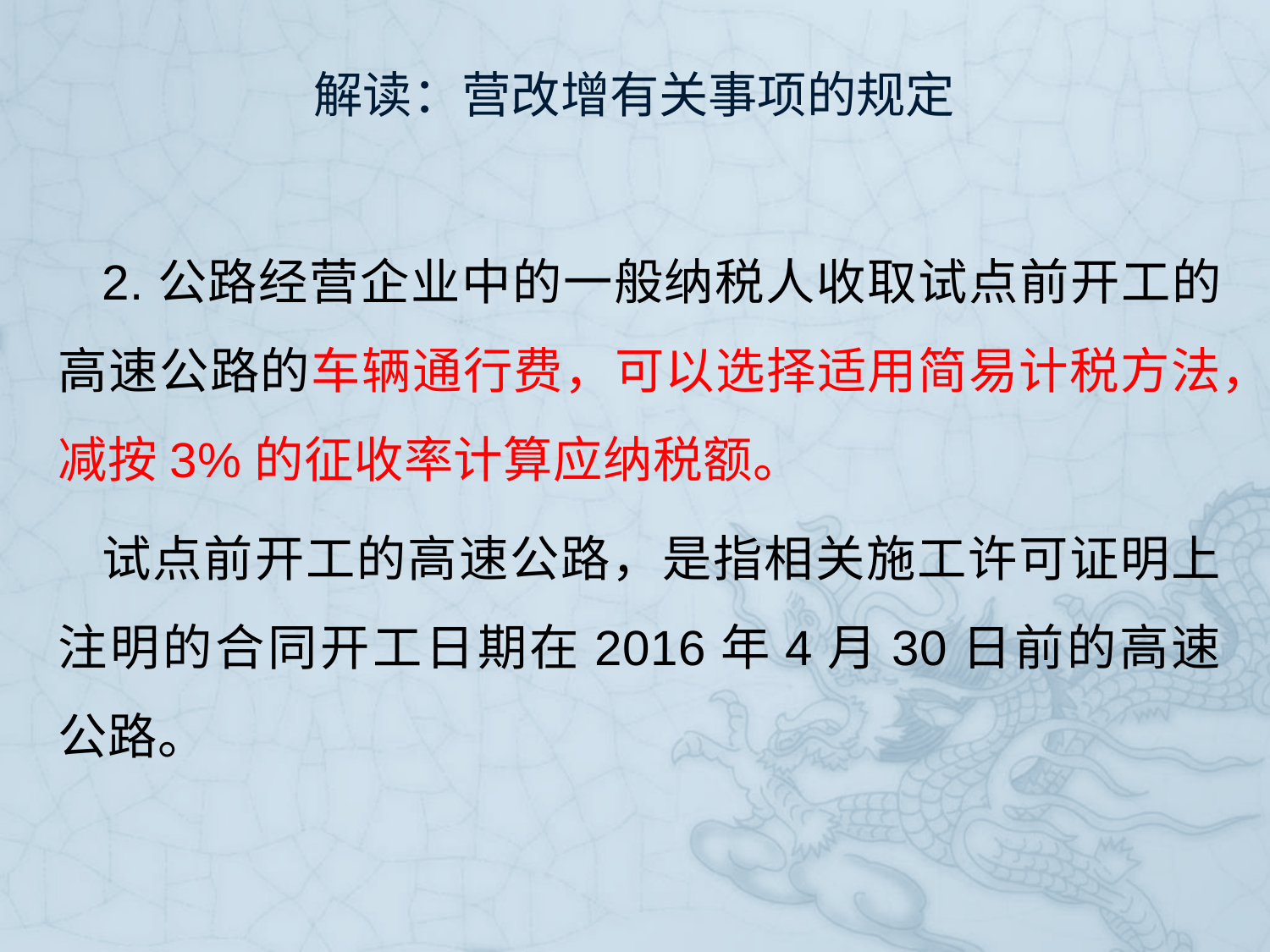

# 解读：营改增有关事项的规定

2.公路经营企业中的一般纳税人收取试点前开工的高速公路的车辆通行费，可以选择适用简易计税方法，减按3%的征收率计算应纳税额。
试点前开工的高速公路，是指相关施工许可证明上注明的合同开工日期在2016年4月30日前的高速公路。